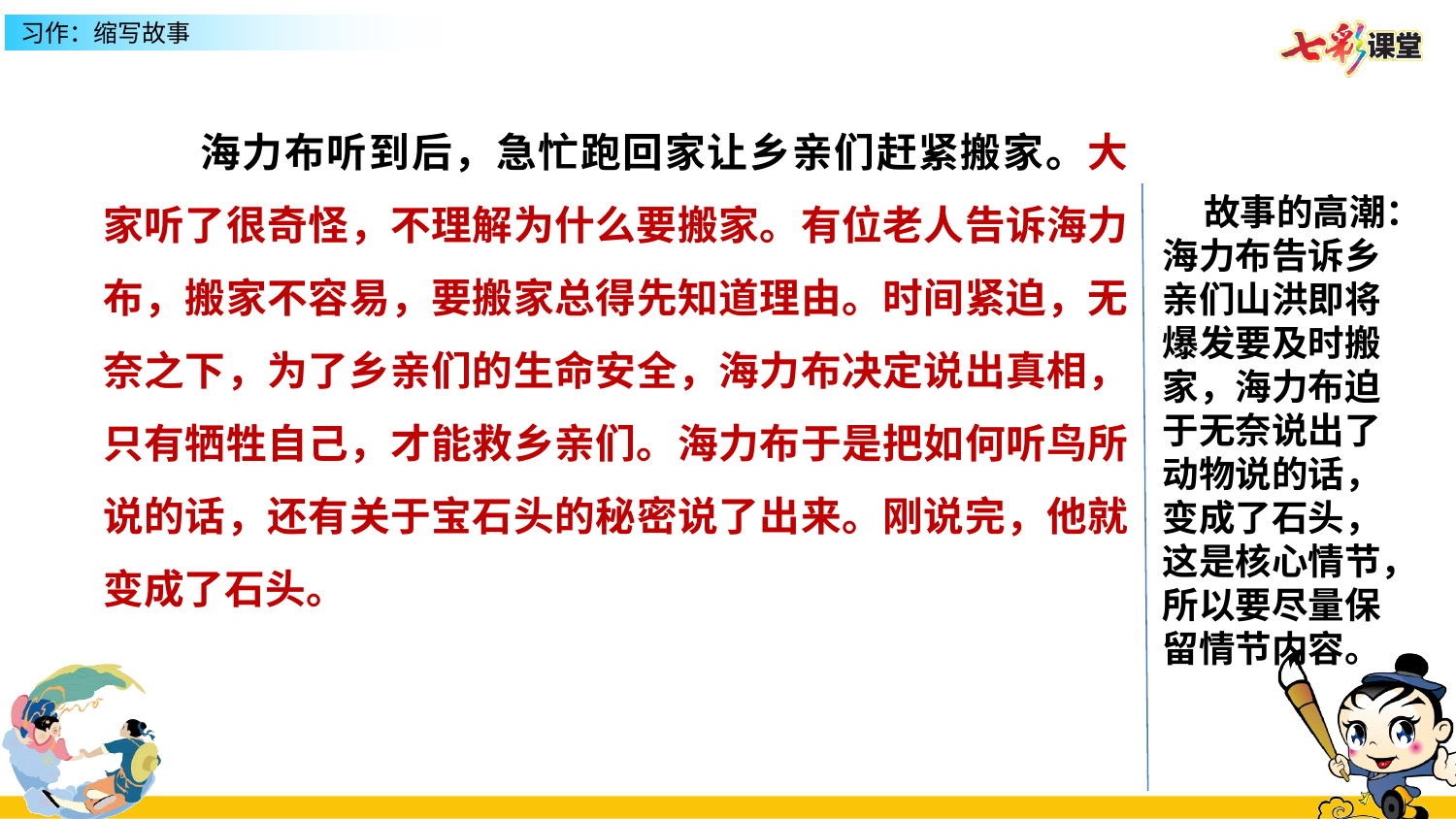

海力布听到后，急忙跑回家让乡亲们赶紧搬家。大家听了很奇怪，不理解为什么要搬家。有位老人告诉海力布，搬家不容易，要搬家总得先知道理由。时间紧迫，无奈之下，为了乡亲们的生命安全，海力布决定说出真相，只有牺牲自己，才能救乡亲们。海力布于是把如何听鸟所说的话，还有关于宝石头的秘密说了出来。刚说完，他就变成了石头。
    故事的高潮：海力布告诉乡亲们山洪即将爆发要及时搬家，海力布迫于无奈说出了动物说的话，变成了石头，这是核心情节，所以要尽量保留情节内容。